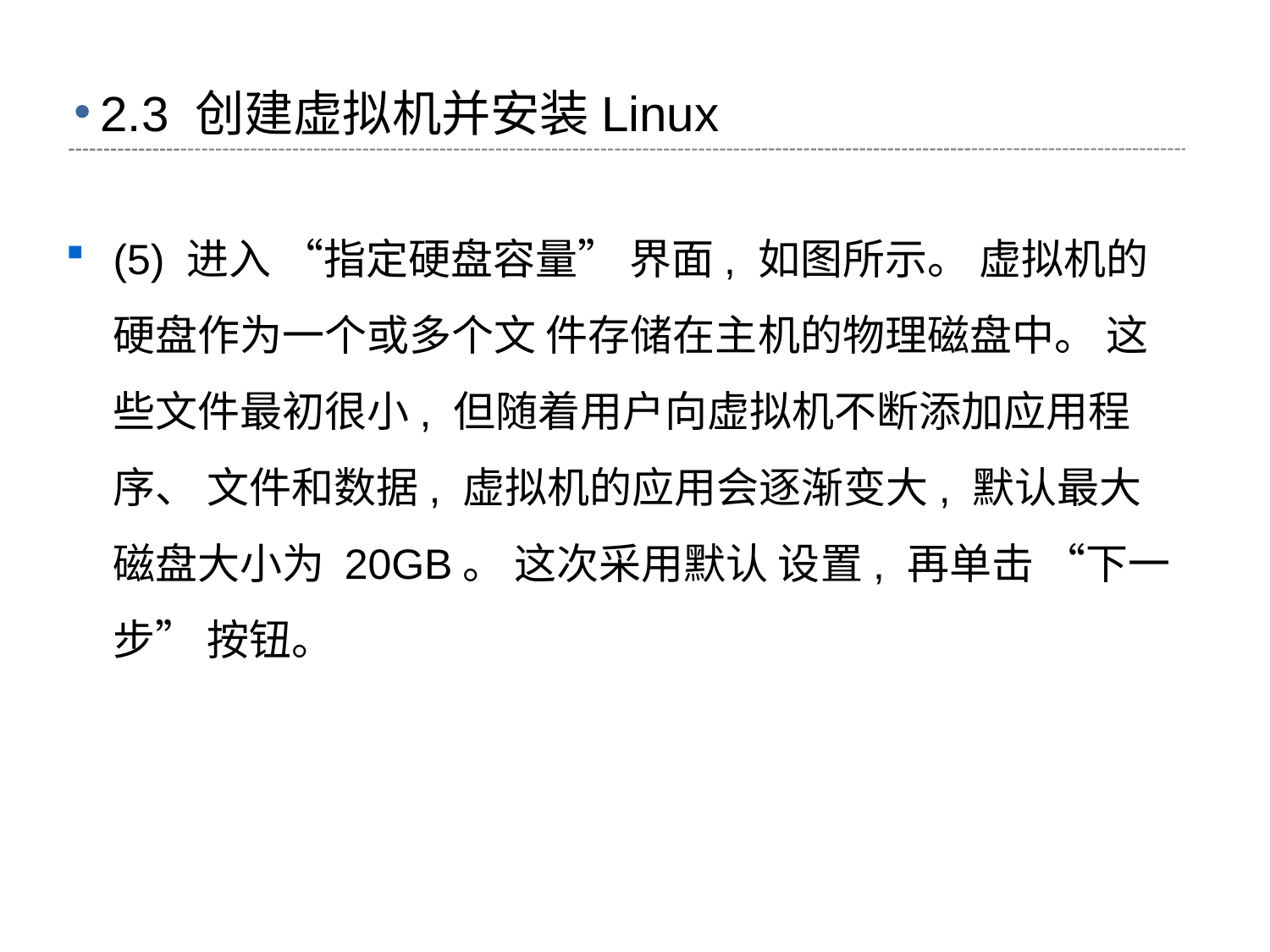

# 2.3 创建虚拟机并安装Linux
(5) 进入 “指定硬盘容量” 界面, 如图所示。 虚拟机的硬盘作为一个或多个文 件存储在主机的物理磁盘中。 这些文件最初很小, 但随着用户向虚拟机不断添加应用程 序、 文件和数据, 虚拟机的应用会逐渐变大, 默认最大磁盘大小为 20GB。 这次采用默认 设置, 再单击 “下一步” 按钮。